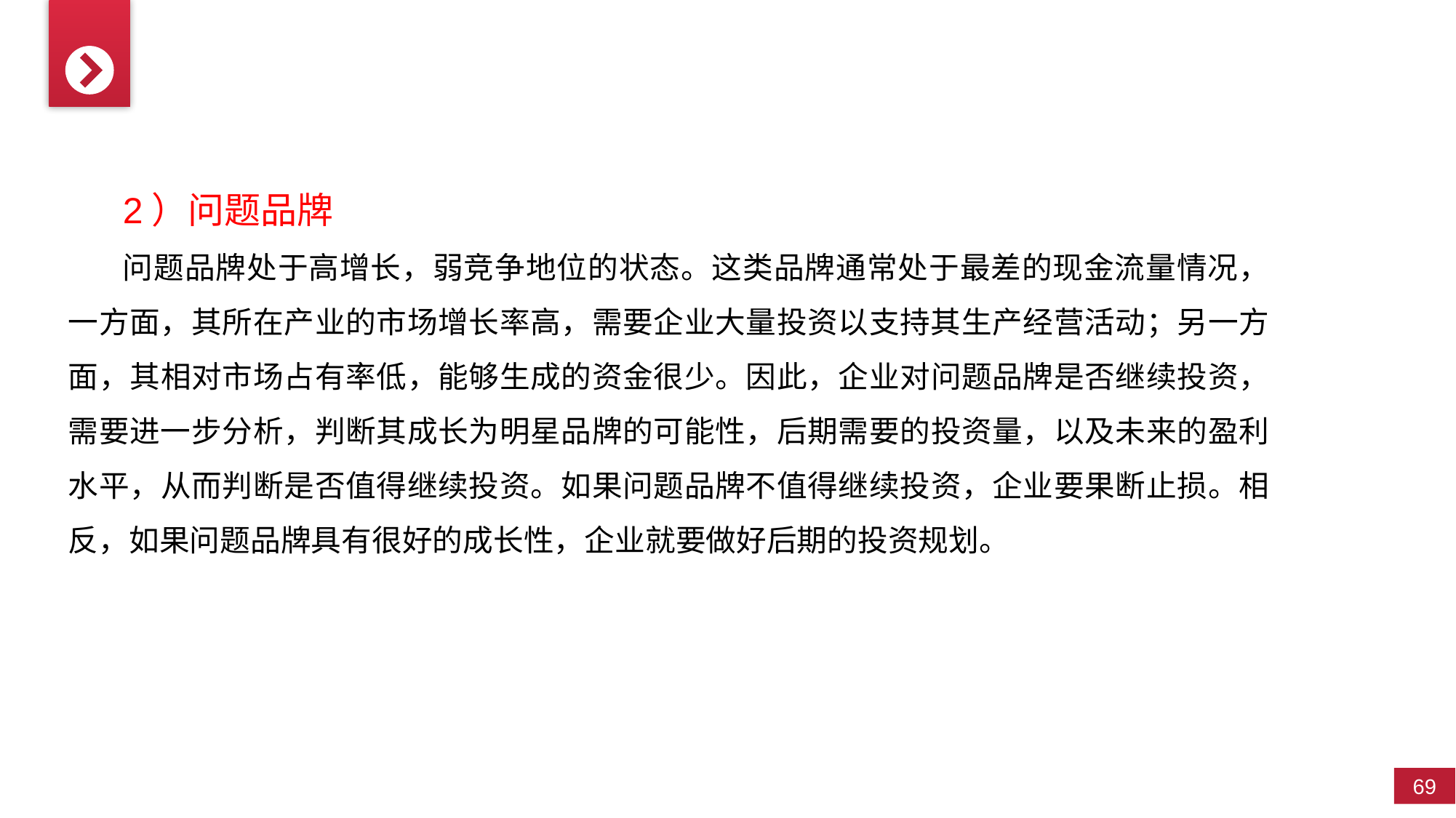

2）问题品牌
问题品牌处于高增长，弱竞争地位的状态。这类品牌通常处于最差的现金流量情况，一方面，其所在产业的市场增长率高，需要企业大量投资以支持其生产经营活动；另一方面，其相对市场占有率低，能够生成的资金很少。因此，企业对问题品牌是否继续投资，需要进一步分析，判断其成长为明星品牌的可能性，后期需要的投资量，以及未来的盈利水平，从而判断是否值得继续投资。如果问题品牌不值得继续投资，企业要果断止损。相反，如果问题品牌具有很好的成长性，企业就要做好后期的投资规划。